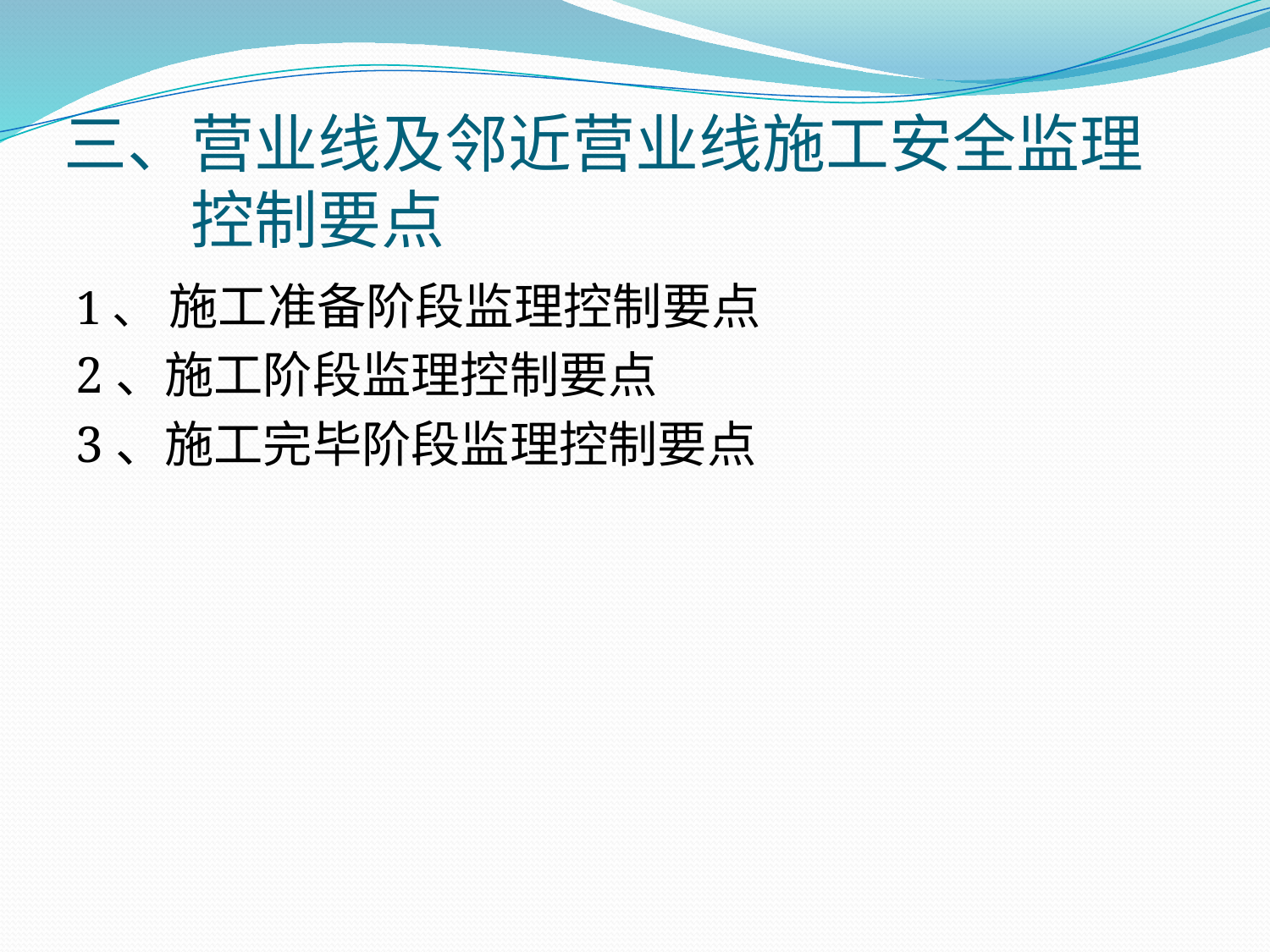

# 三、营业线及邻近营业线施工安全监理 控制要点
1、 施工准备阶段监理控制要点
2、施工阶段监理控制要点
3、施工完毕阶段监理控制要点